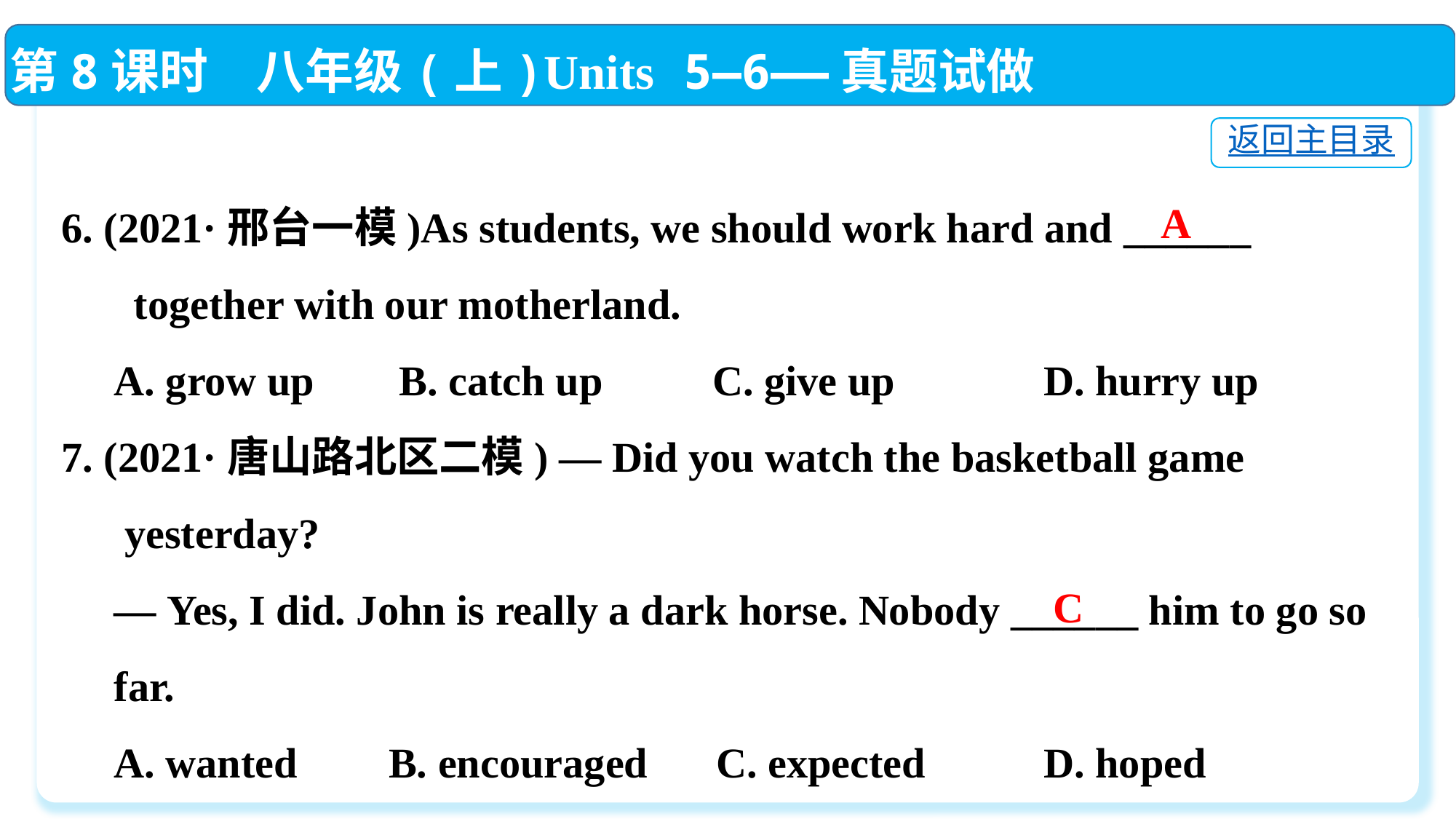

第8课时　八年级(上)Units 5—6——真题试做

返回主目录
6. (2021·邢台一模)As students, we should work hard and ______
 　together with our motherland.
     A. grow up	 B. catch up	          C. give up		D. hurry up
7. (2021·唐山路北区二模) — Did you watch the basketball game
      yesterday?
     — Yes, I did. John is really a dark horse. Nobody ______ him to go so
     far.
     A. wanted　	B. encouraged　	C. expected		D. hoped
A
C